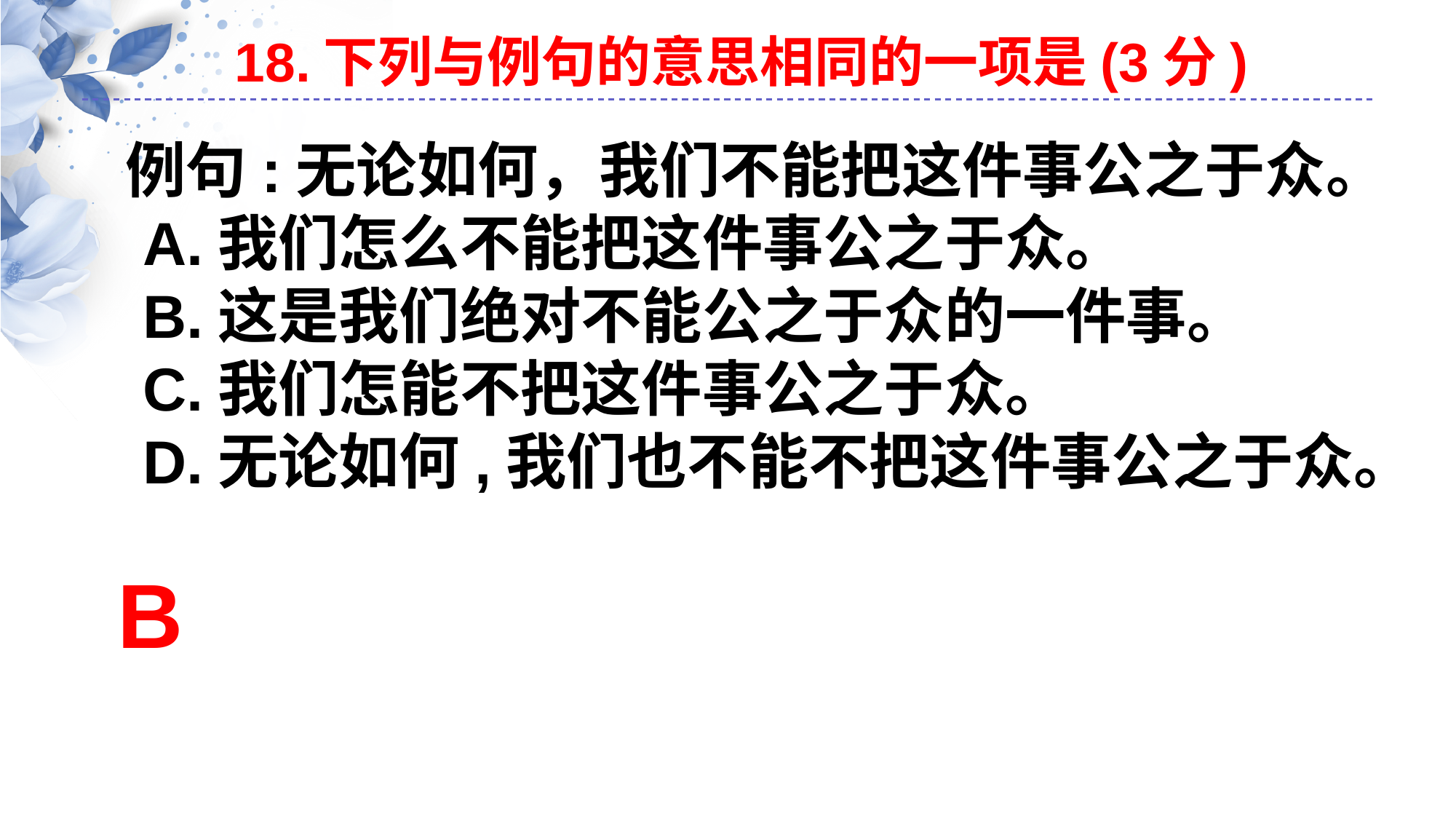

18.下列与例句的意思相同的一项是(3分)
例句:无论如何，我们不能把这件事公之于众。
 A.我们怎么不能把这件事公之于众。
 B.这是我们绝对不能公之于众的一件事。
 C.我们怎能不把这件事公之于众。
 D.无论如何,我们也不能不把这件事公之于众。
B